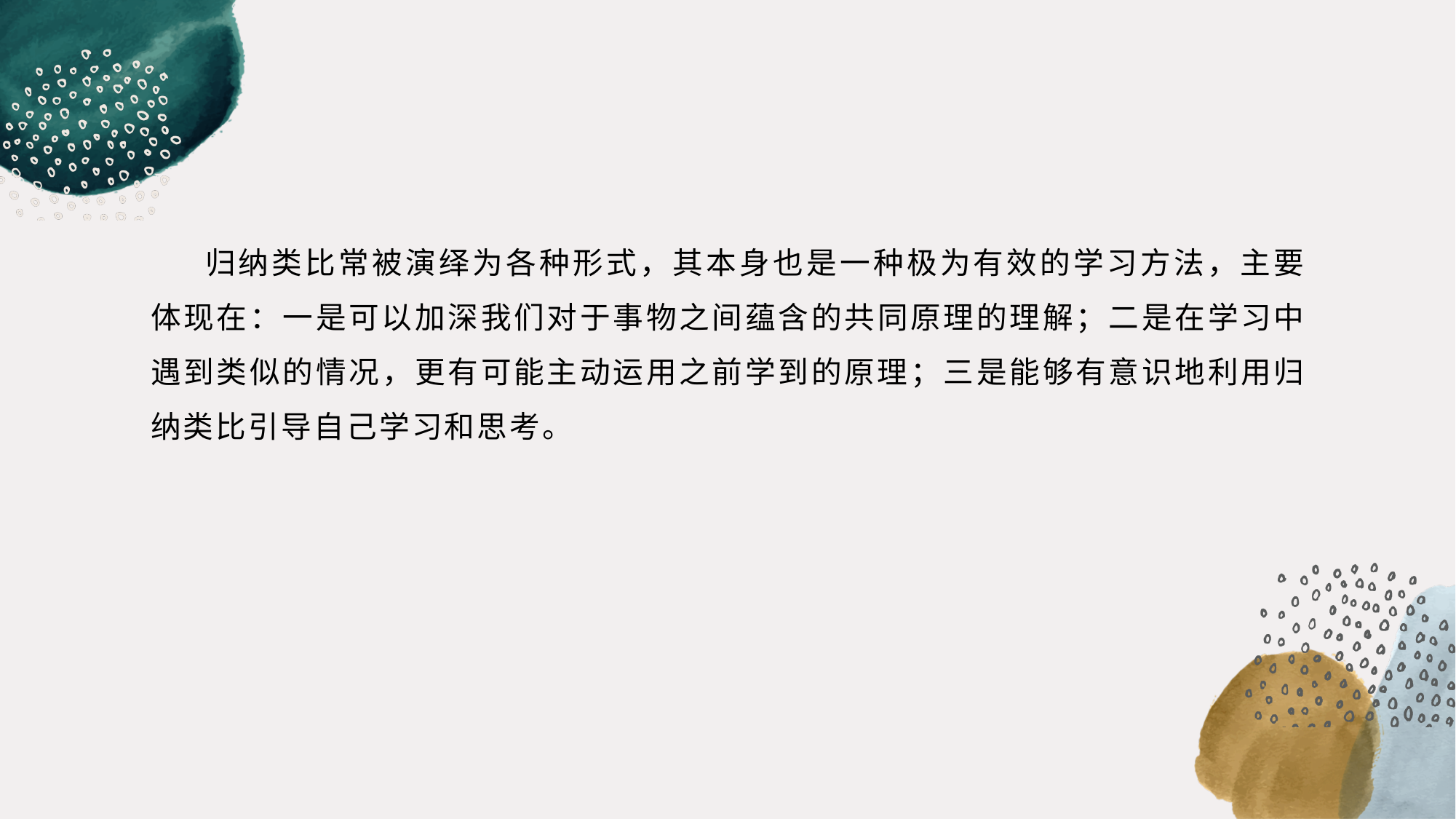

归纳类比常被演绎为各种形式，其本身也是一种极为有效的学习方法，主要体现在：一是可以加深我们对于事物之间蕴含的共同原理的理解；二是在学习中遇到类似的情况，更有可能主动运用之前学到的原理；三是能够有意识地利用归纳类比引导自己学习和思考。